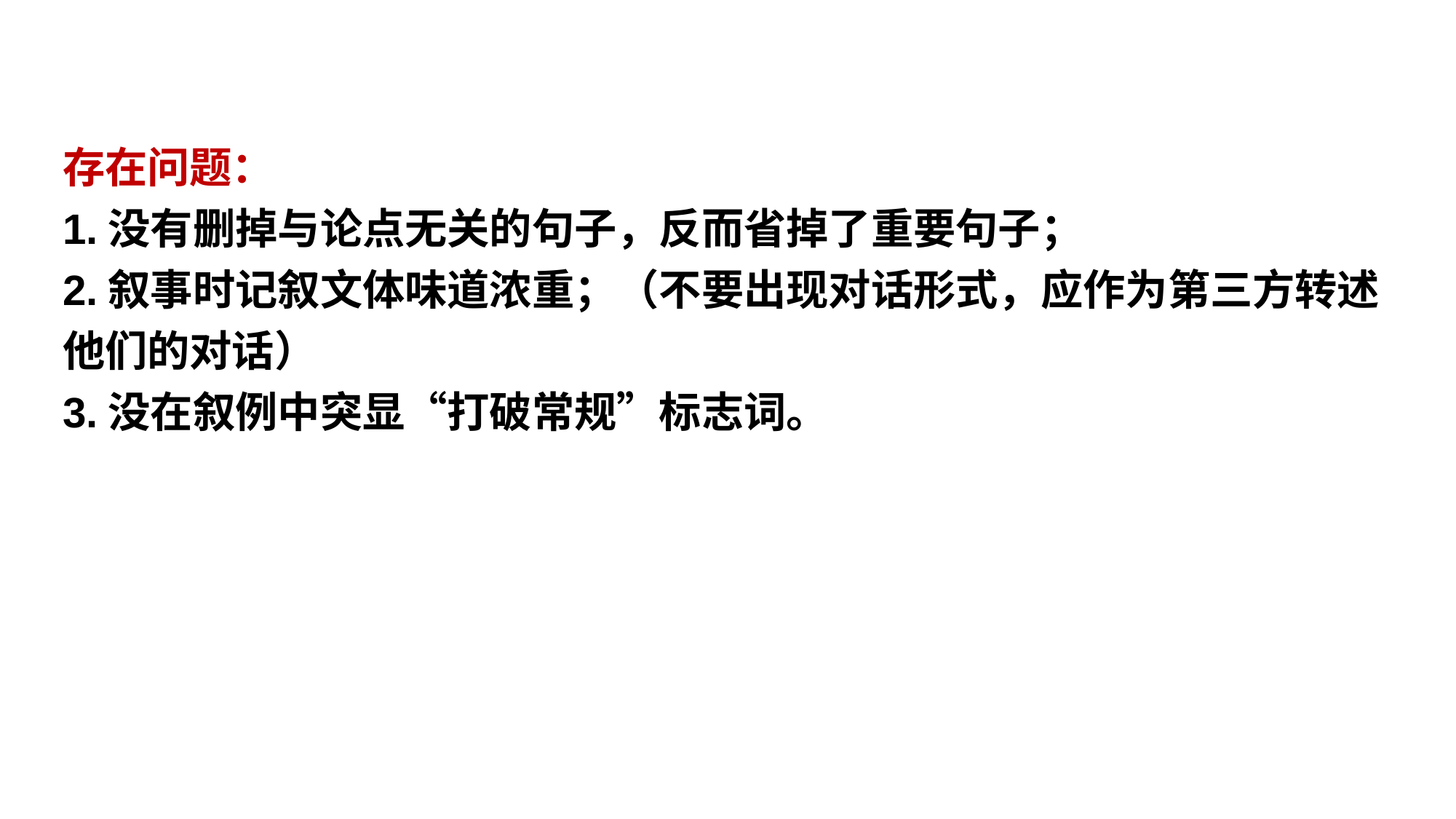

存在问题：
1.没有删掉与论点无关的句子，反而省掉了重要句子；
2.叙事时记叙文体味道浓重；（不要出现对话形式，应作为第三方转述他们的对话）
3.没在叙例中突显“打破常规”标志词。